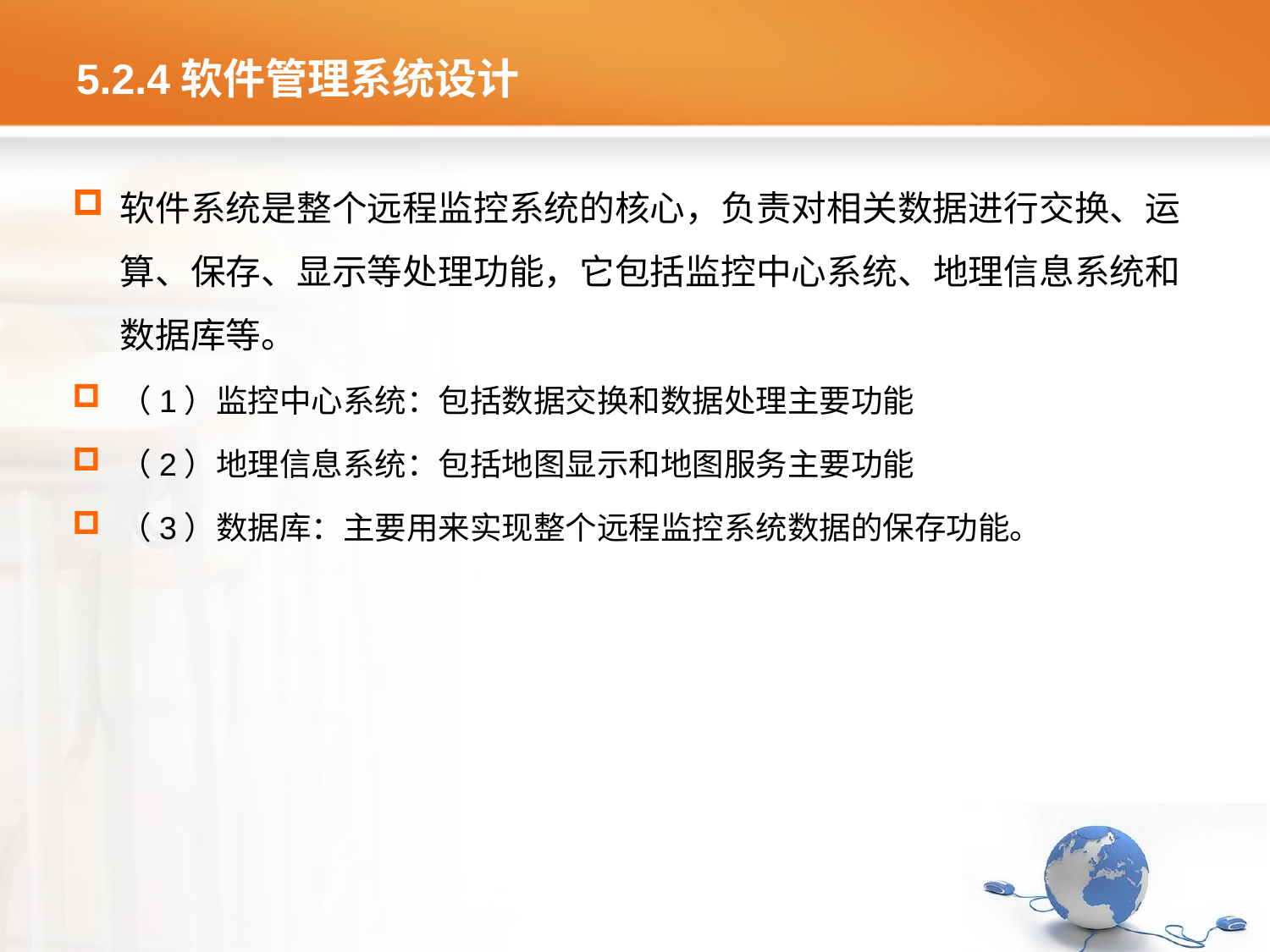

# 5.2.4软件管理系统设计
软件系统是整个远程监控系统的核心，负责对相关数据进行交换、运算、保存、显示等处理功能，它包括监控中心系统、地理信息系统和数据库等。
（1）监控中心系统：包括数据交换和数据处理主要功能
（2）地理信息系统：包括地图显示和地图服务主要功能
（3）数据库：主要用来实现整个远程监控系统数据的保存功能。